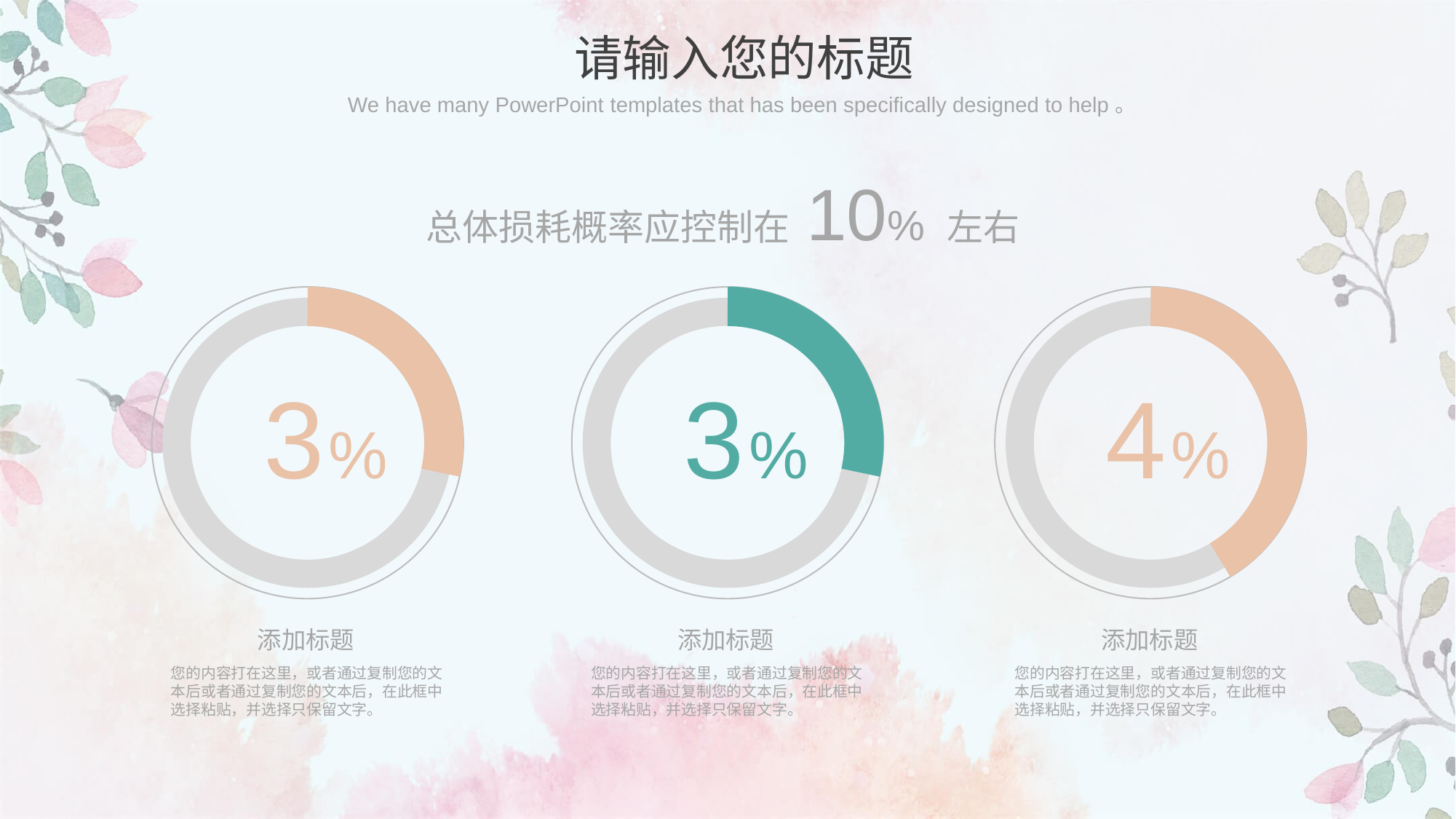

请输入您的标题
We have many PowerPoint templates that has been specifically designed to help。
总体损耗概率应控制在 10% 左右

3%
3%
4%
添加标题
添加标题
添加标题
您的内容打在这里，或者通过复制您的文本后或者通过复制您的文本后，在此框中选择粘贴，并选择只保留文字。
您的内容打在这里，或者通过复制您的文本后或者通过复制您的文本后，在此框中选择粘贴，并选择只保留文字。
您的内容打在这里，或者通过复制您的文本后或者通过复制您的文本后，在此框中选择粘贴，并选择只保留文字。